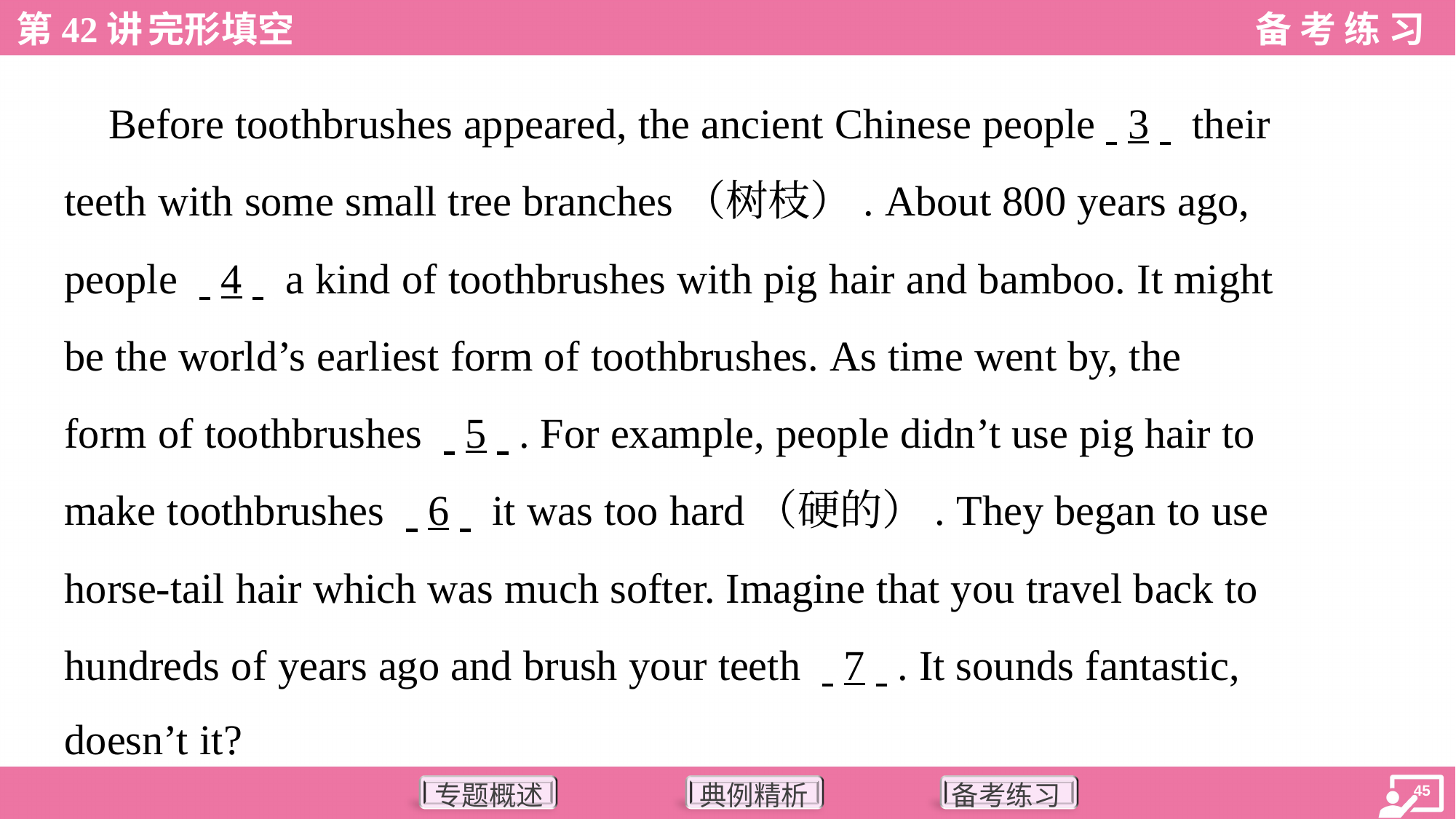

Before toothbrushes appeared, the ancient Chinese people. .3. . their
teeth with some small tree branches（树枝）. About 800 years ago,
people . .4. . a kind of toothbrushes with pig hair and bamboo. It might
be the world’s earliest form of toothbrushes. As time went by, the
form of toothbrushes . .5. .. For example, people didn’t use pig hair to
make toothbrushes . .6. . it was too hard（硬的）. They began to use
horse-tail hair which was much softer. Imagine that you travel back to
hundreds of years ago and brush your teeth . .7. .. It sounds fantastic,
doesn’t it?